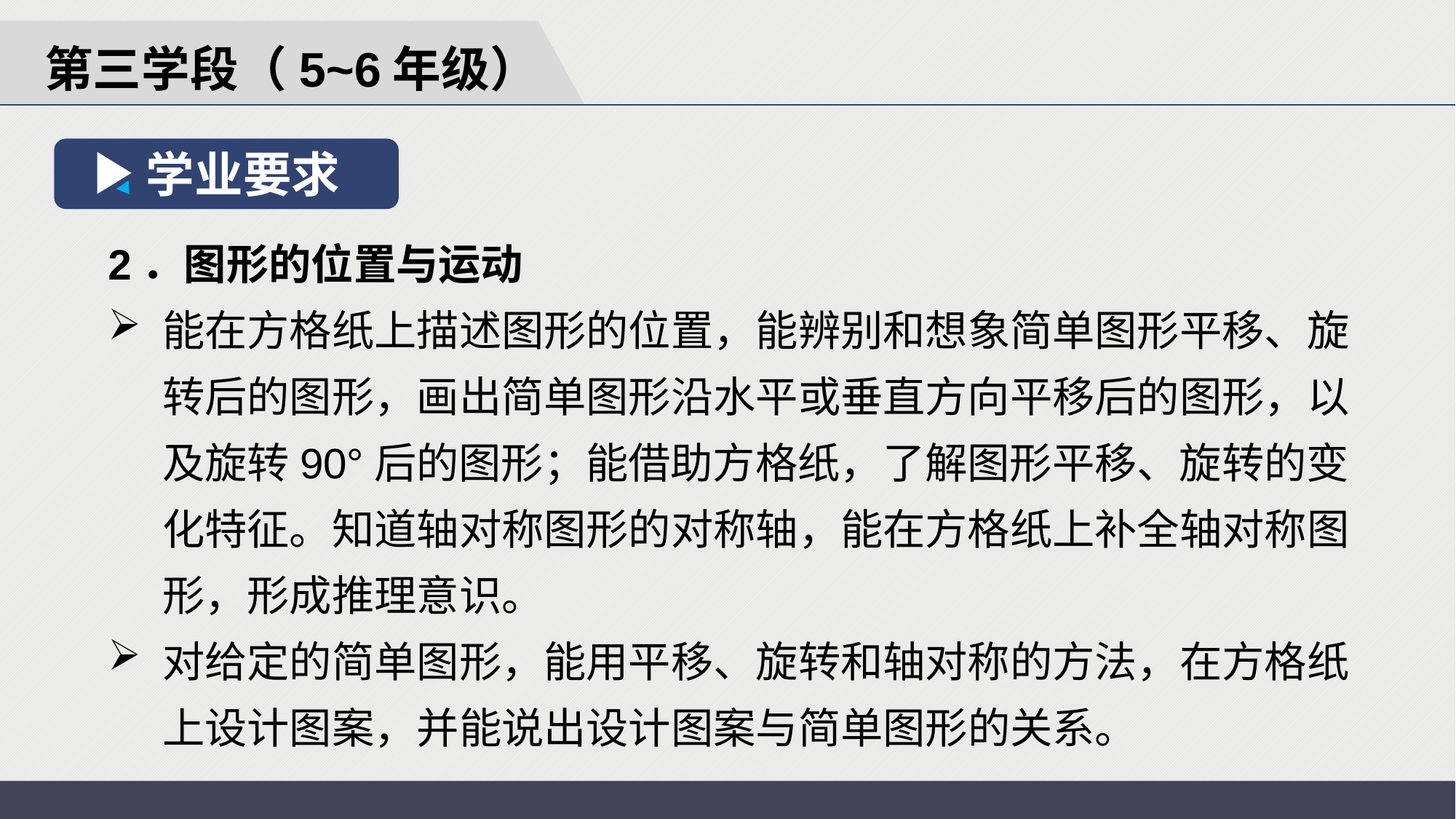

第三学段（5~6年级）
学业要求

2．图形的位置与运动
能在方格纸上描述图形的位置，能辨别和想象简单图形平移、旋转后的图形，画出简单图形沿水平或垂直方向平移后的图形，以及旋转90°后的图形；能借助方格纸，了解图形平移、旋转的变化特征。知道轴对称图形的对称轴，能在方格纸上补全轴对称图形，形成推理意识。
对给定的简单图形，能用平移、旋转和轴对称的方法，在方格纸上设计图案，并能说出设计图案与简单图形的关系。